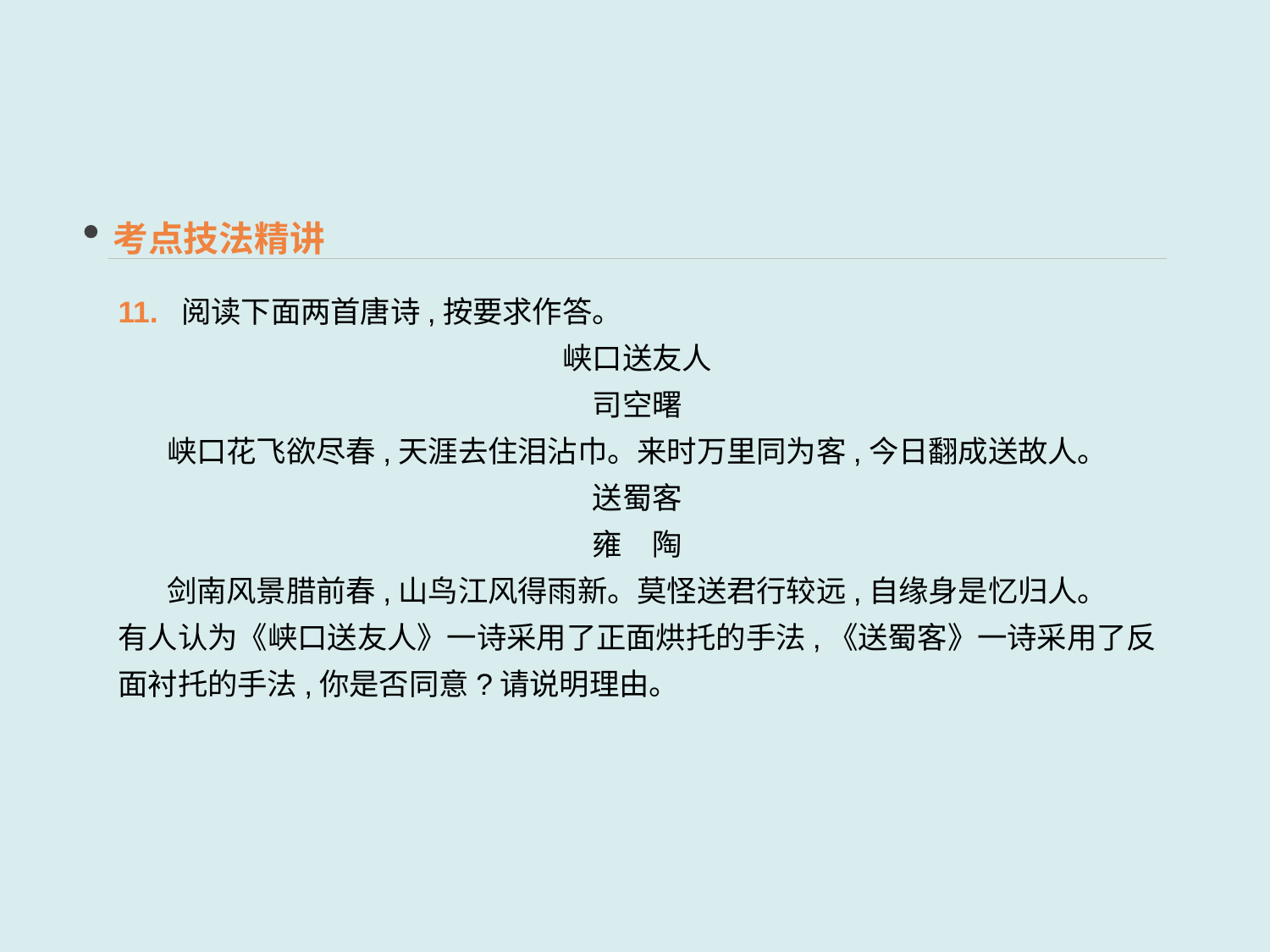

考点技法精讲

11.  阅读下面两首唐诗,按要求作答。
峡口送友人
司空曙
峡口花飞欲尽春,天涯去住泪沾巾。来时万里同为客,今日翻成送故人。
送蜀客
雍　陶
剑南风景腊前春,山鸟江风得雨新。莫怪送君行较远,自缘身是忆归人。
有人认为《峡口送友人》一诗采用了正面烘托的手法,《送蜀客》一诗采用了反面衬托的手法,你是否同意?请说明理由。